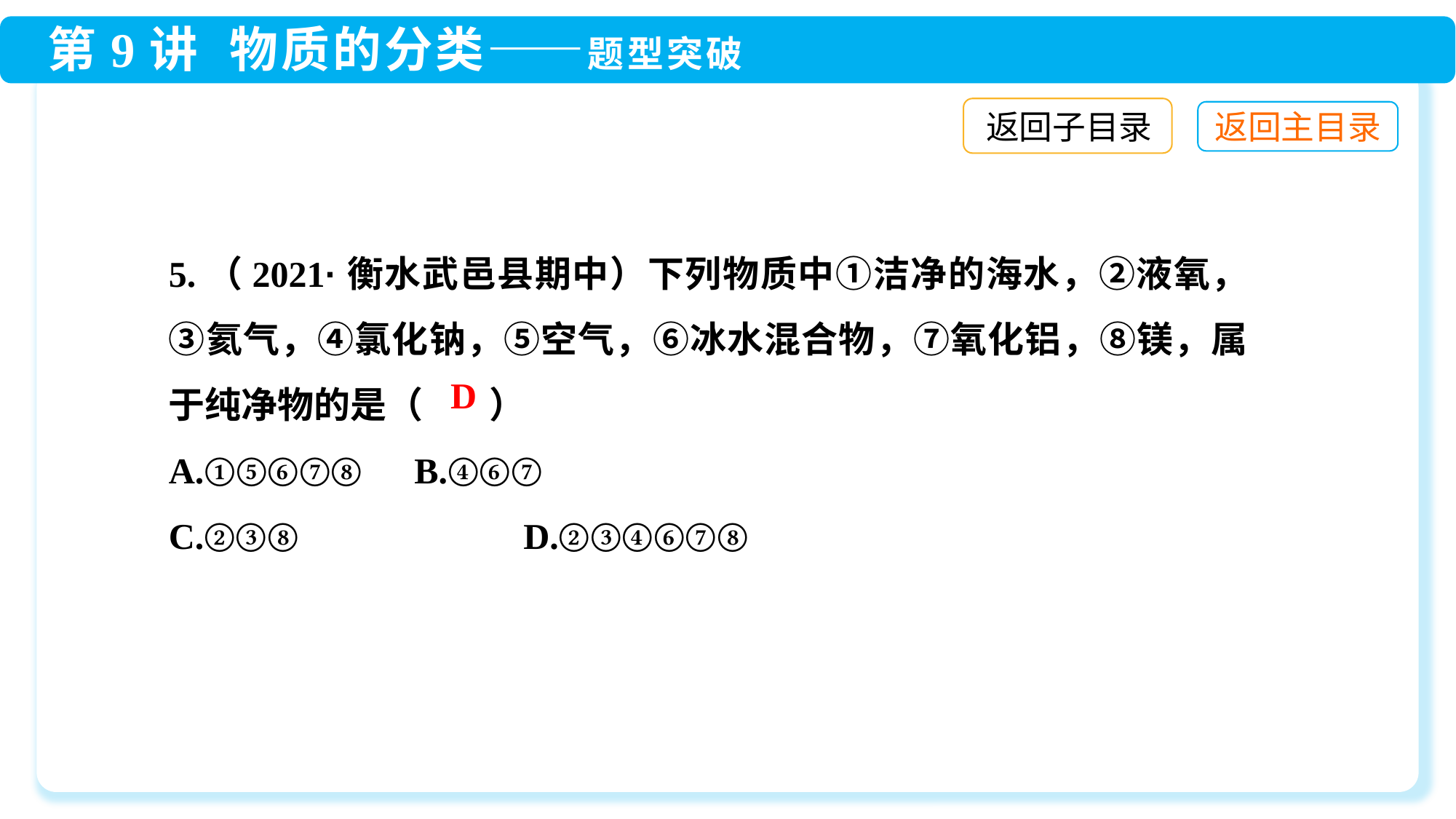

返回子目录
5.（2021·衡水武邑县期中）下列物质中①洁净的海水，②液氧，③氦气，④氯化钠，⑤空气，⑥冰水混合物，⑦氧化铝，⑧镁，属于纯净物的是（        ）
A.①⑤⑥⑦⑧ 	   B.④⑥⑦
C.②③⑧	               D.②③④⑥⑦⑧
D